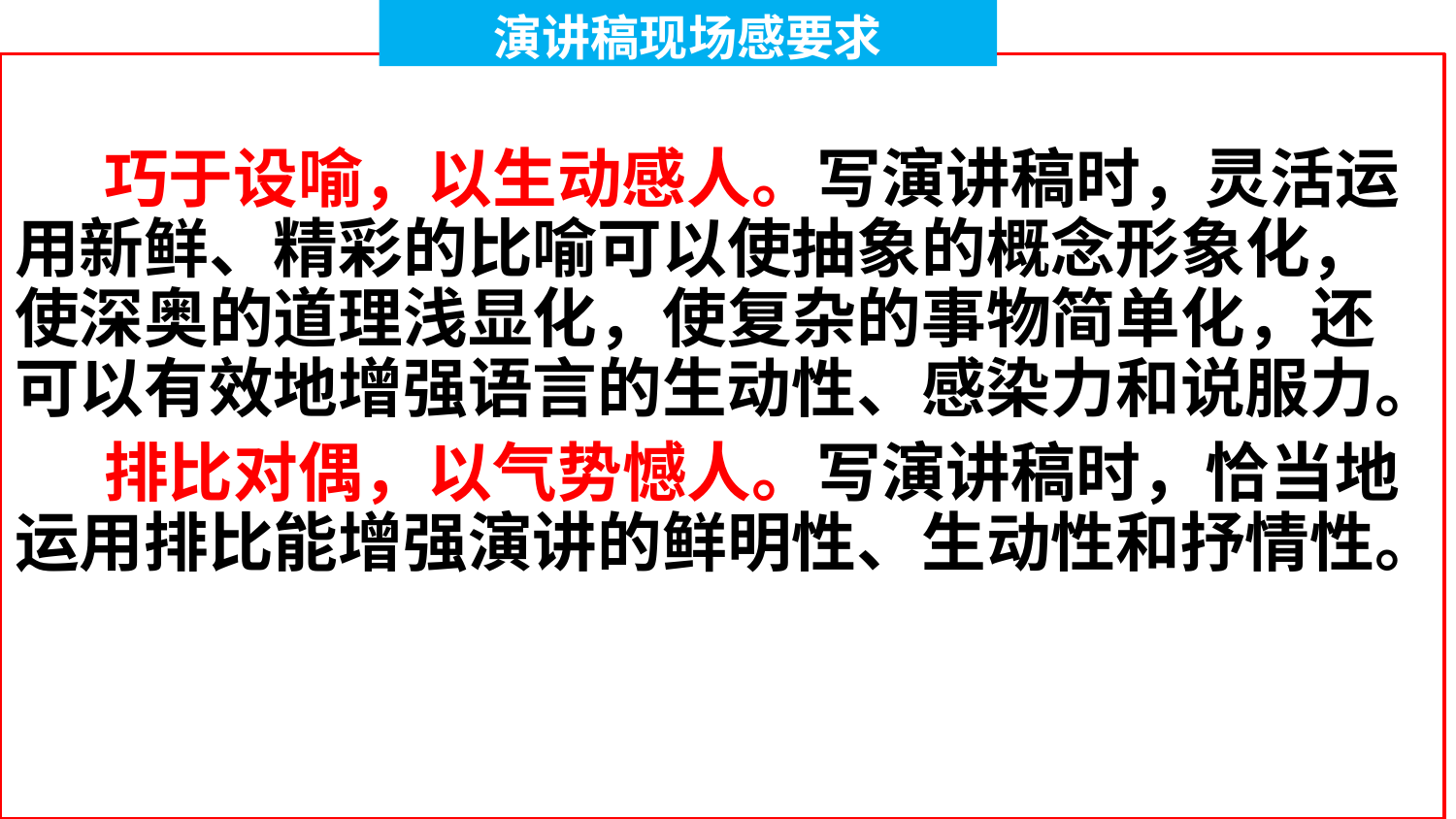

演讲稿现场感要求

     巧于设喻，以生动感人。写演讲稿时，灵活运用新鲜、精彩的比喻可以使抽象的概念形象化，使深奥的道理浅显化，使复杂的事物简单化，还可以有效地增强语言的生动性、感染力和说服力。
     排比对偶，以气势憾人。写演讲稿时，恰当地运用排比能增强演讲的鲜明性、生动性和抒情性。